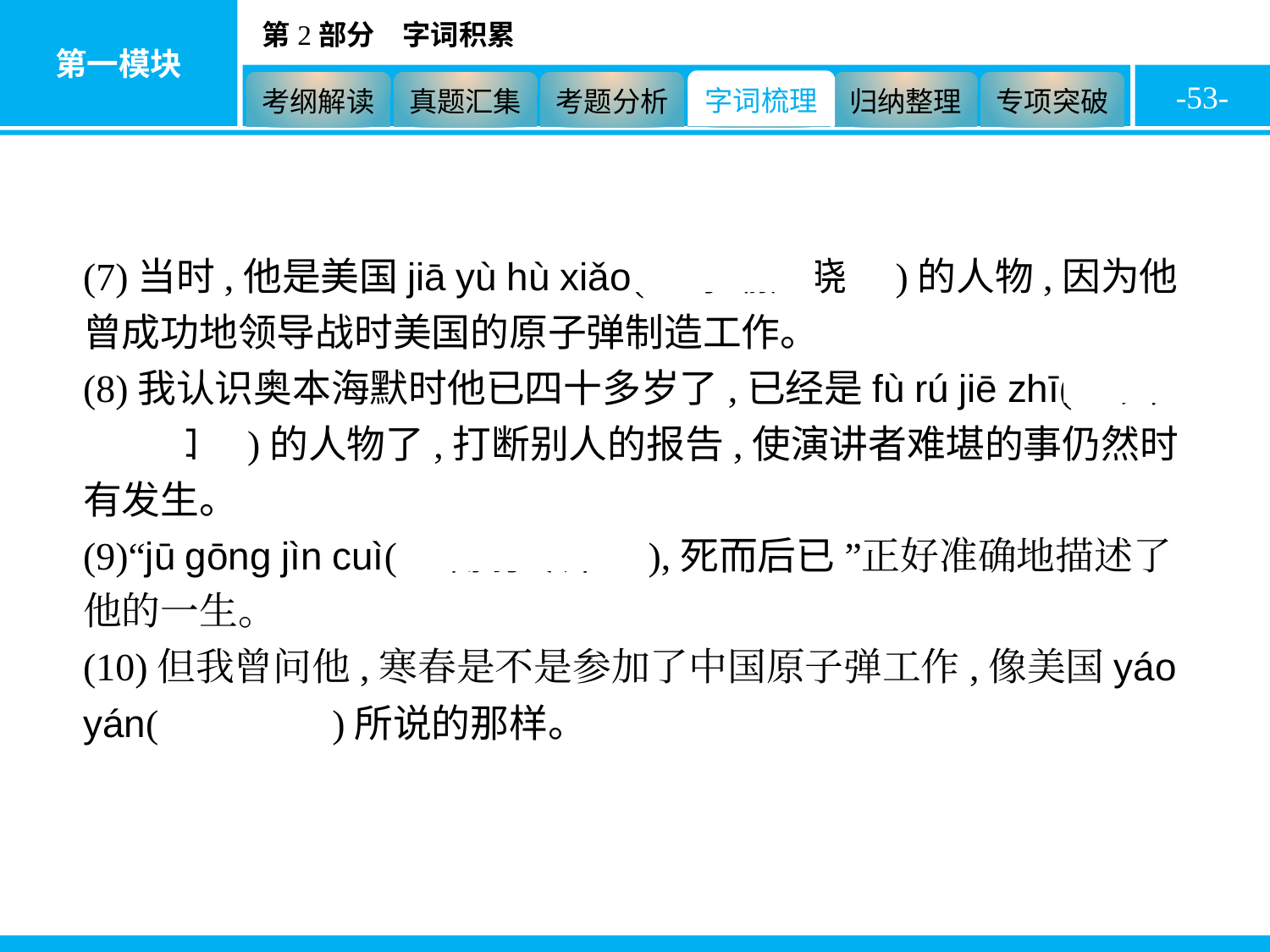

-53-
(7)当时,他是美国jiā yù hù xiǎo(　家喻户晓　)的人物,因为他曾成功地领导战时美国的原子弹制造工作。
(8)我认识奥本海默时他已四十多岁了,已经是fù rú jiē zhī(　妇孺皆知　)的人物了,打断别人的报告,使演讲者难堪的事仍然时有发生。
(9)“jū gōng jìn cuì(　鞠躬尽瘁　),死而后已 ”正好准确地描述了他的一生。
(10)但我曾问他,寒春是不是参加了中国原子弹工作,像美国yáo yán(　谣言　)所说的那样。